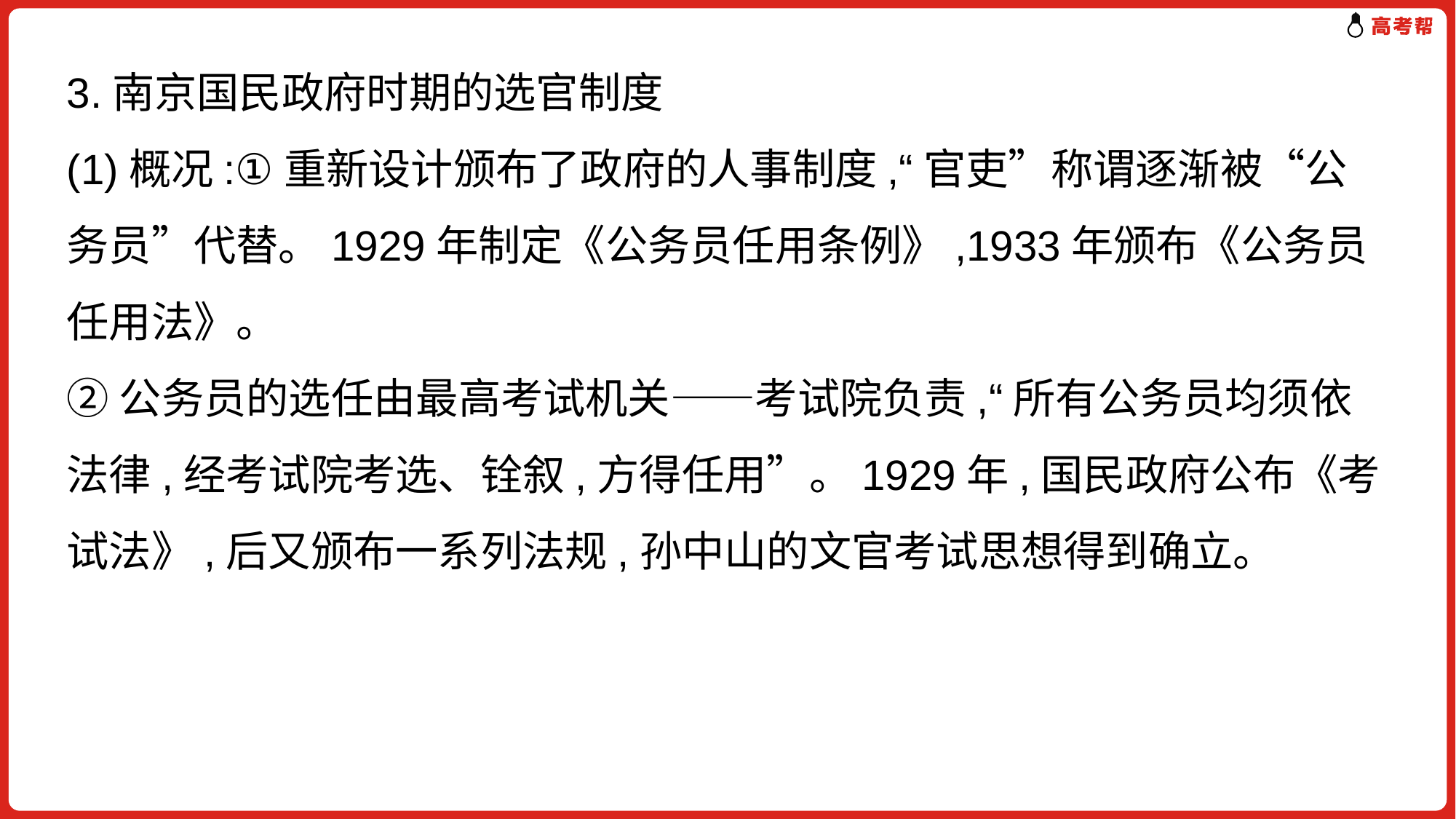

3.南京国民政府时期的选官制度
(1)概况:①重新设计颁布了政府的人事制度,“官吏”称谓逐渐被“公务员”代替。1929年制定《公务员任用条例》,1933年颁布《公务员任用法》。
②公务员的选任由最高考试机关——考试院负责,“所有公务员均须依法律,经考试院考选、铨叙,方得任用”。1929年,国民政府公布《考试法》,后又颁布一系列法规,孙中山的文官考试思想得到确立。